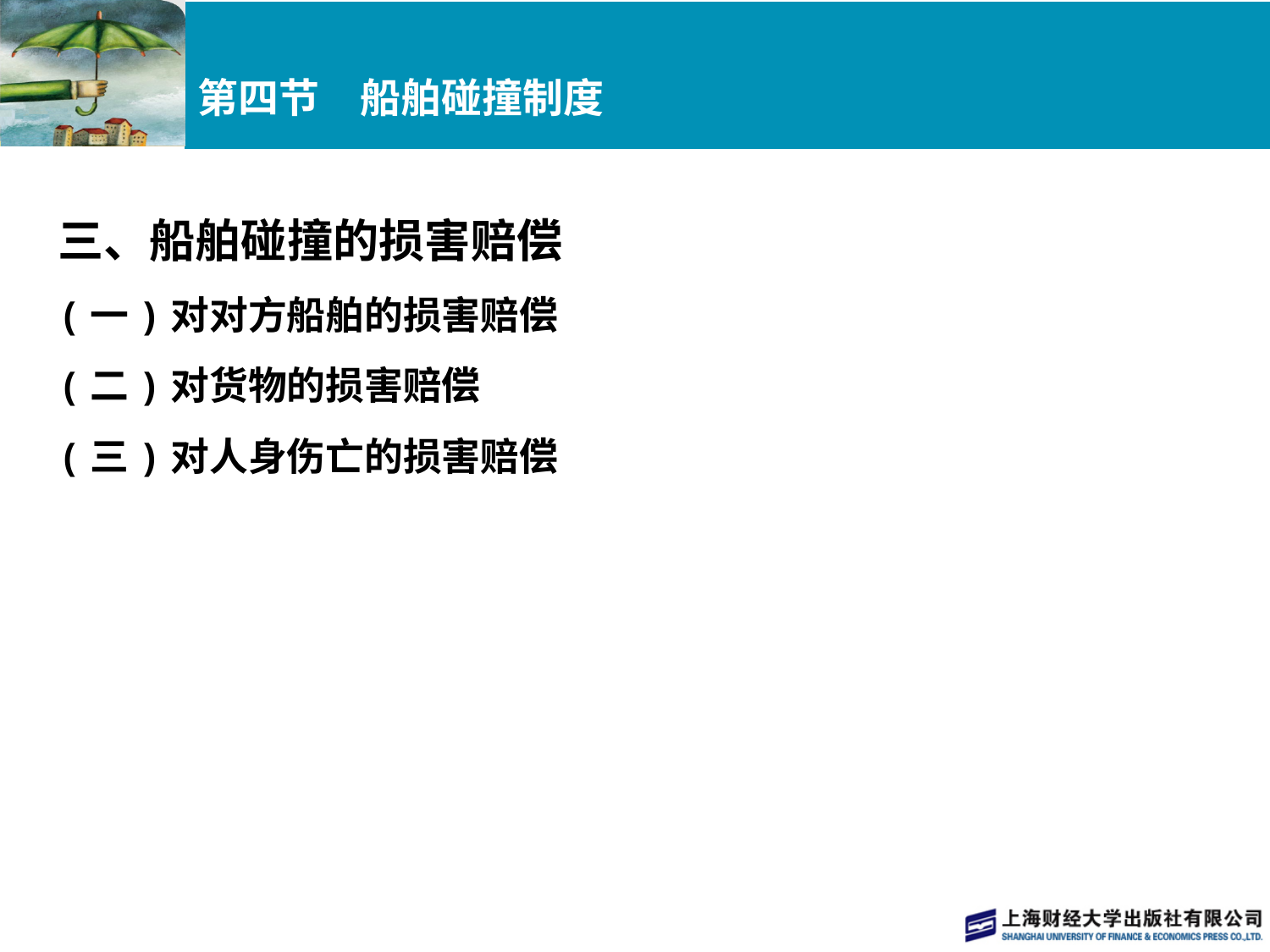

# 第四节　船舶碰撞制度
三、船舶碰撞的损害赔偿
(一)对对方船舶的损害赔偿
(二)对货物的损害赔偿
(三)对人身伤亡的损害赔偿